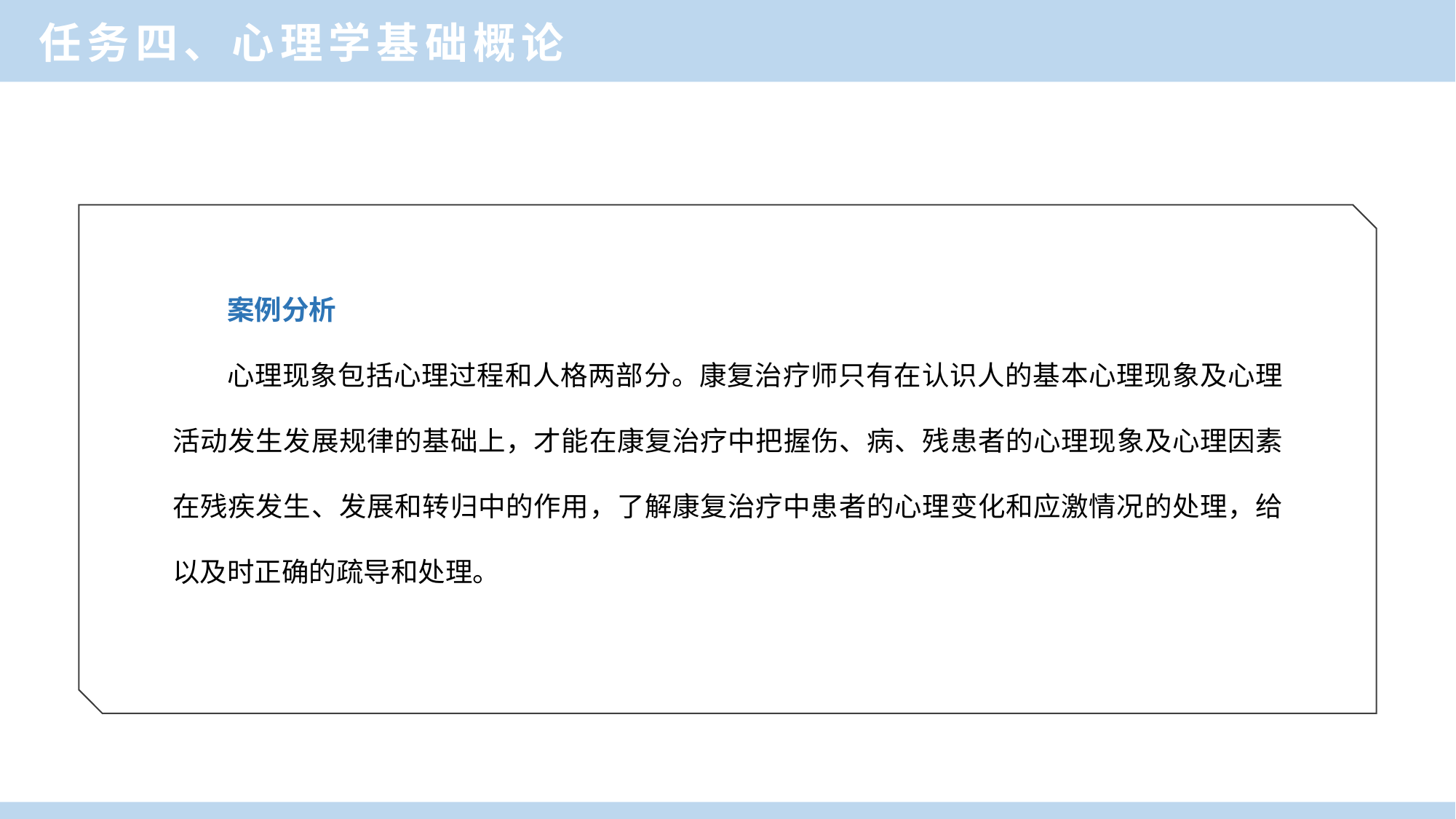

任务四、心理学基础概论

案例分析
心理现象包括心理过程和人格两部分。康复治疗师只有在认识人的基本心理现象及心理活动发生发展规律的基础上，才能在康复治疗中把握伤、病、残患者的心理现象及心理因素在残疾发生、发展和转归中的作用，了解康复治疗中患者的心理变化和应激情况的处理，给以及时正确的疏导和处理。